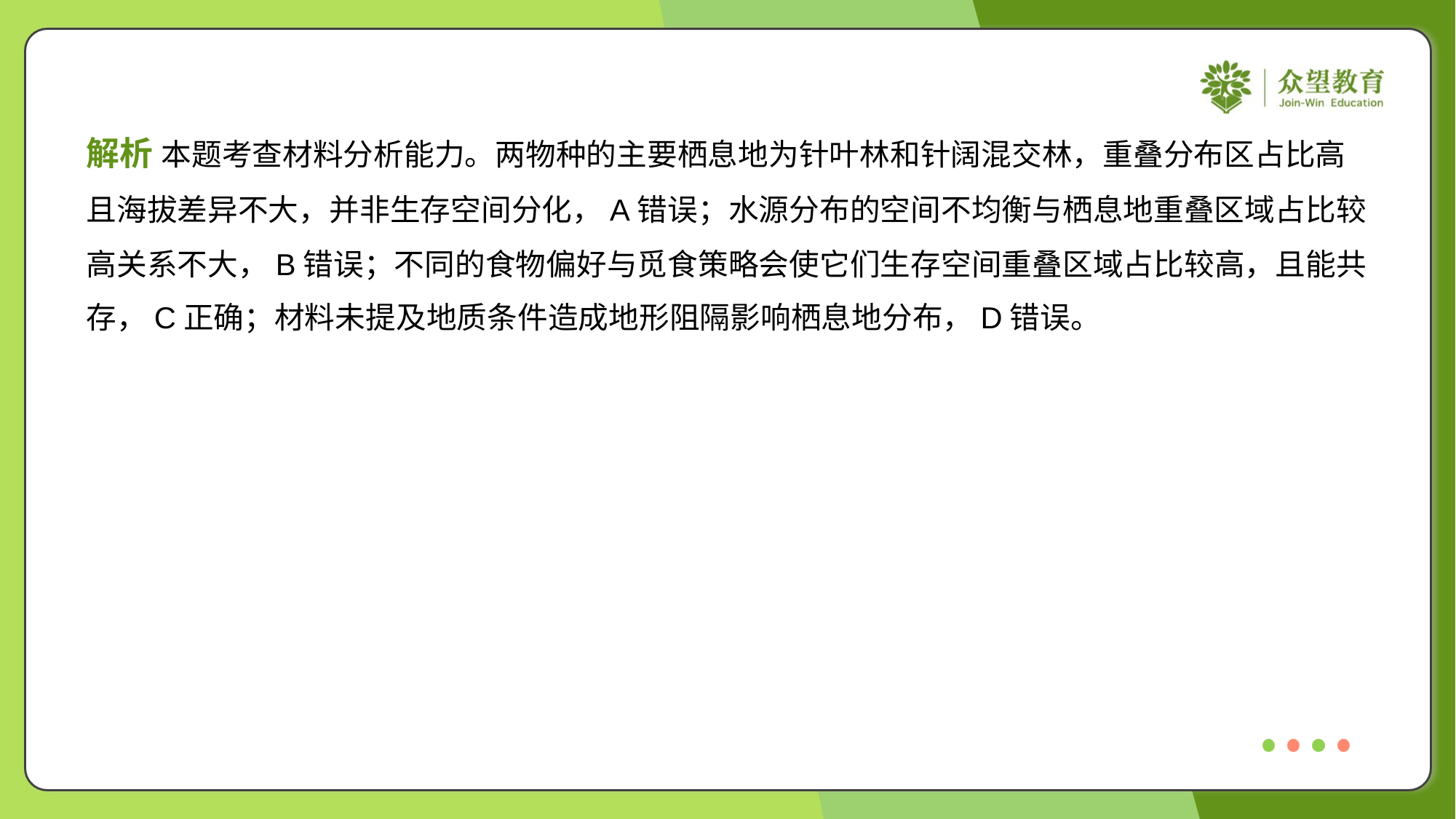

解析 本题考查材料分析能力。两物种的主要栖息地为针叶林和针阔混交林，重叠分布区占比高
且海拔差异不大，并非生存空间分化，A错误；水源分布的空间不均衡与栖息地重叠区域占比较
高关系不大，B错误；不同的食物偏好与觅食策略会使它们生存空间重叠区域占比较高，且能共
存，C正确；材料未提及地质条件造成地形阻隔影响栖息地分布，D错误。